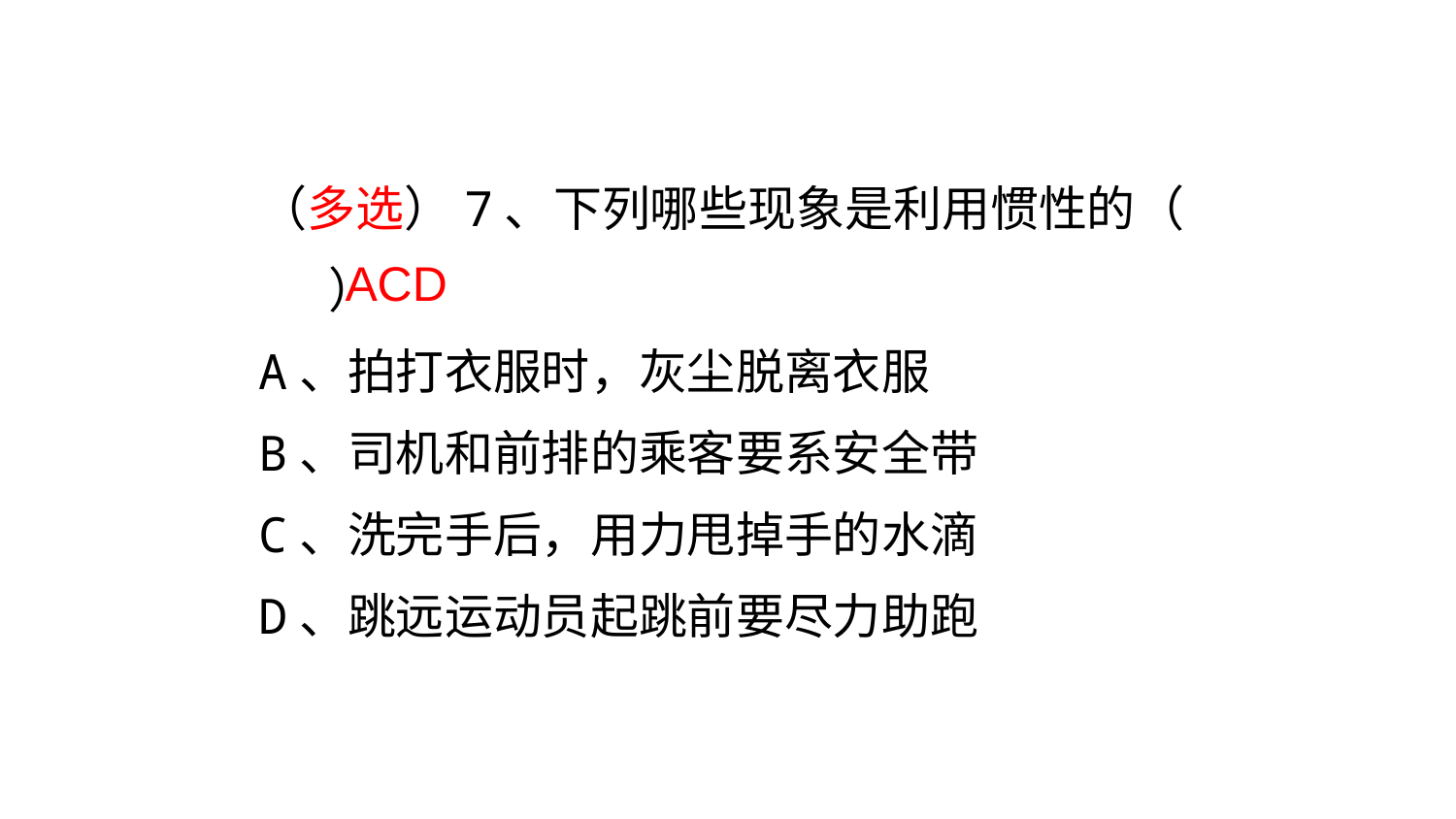

（多选）7、下列哪些现象是利用惯性的（     　）
A、拍打衣服时，灰尘脱离衣服
B、司机和前排的乘客要系安全带
C、洗完手后，用力甩掉手的水滴
D、跳远运动员起跳前要尽力助跑
ACD